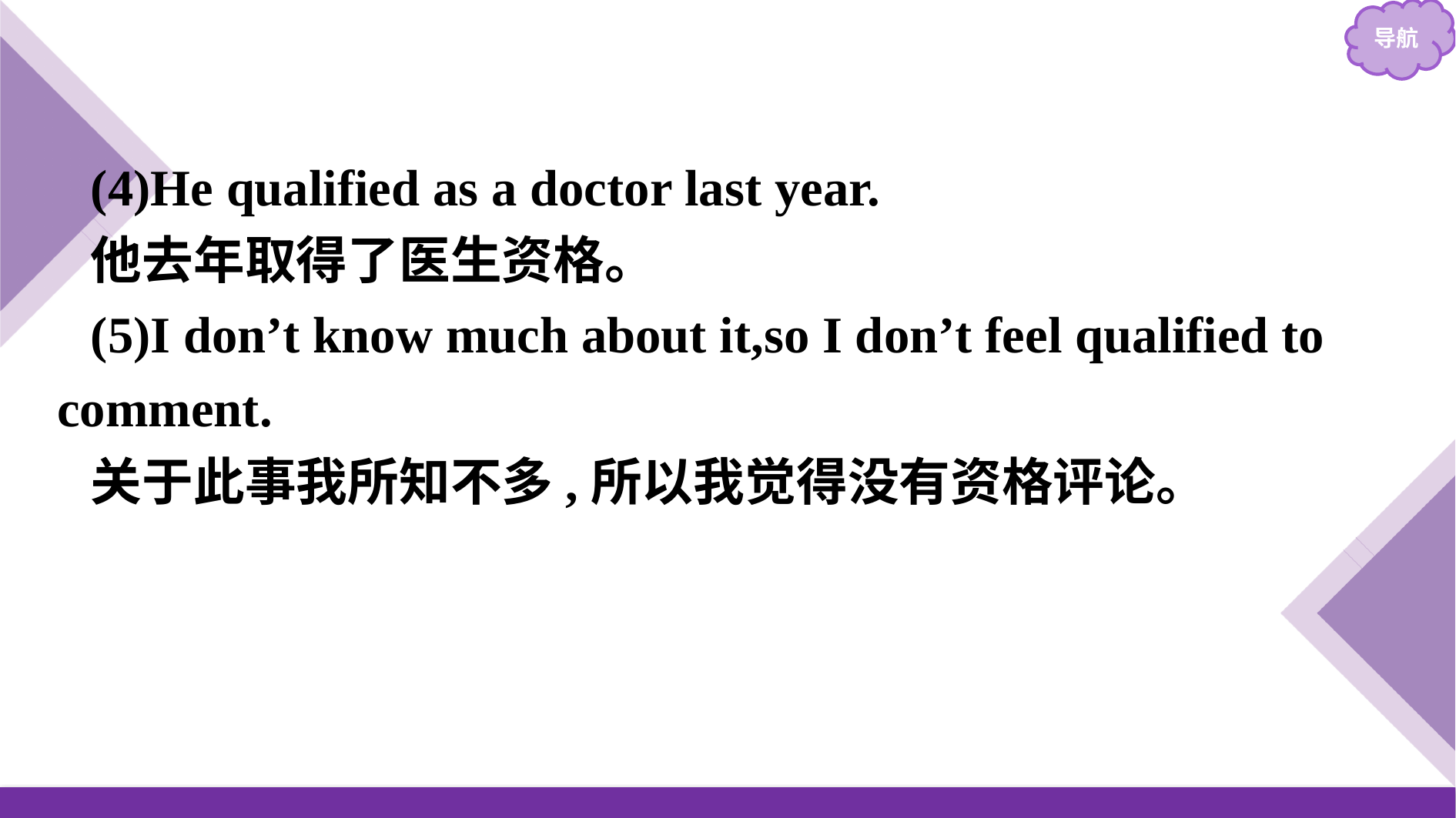

(4)He qualified as a doctor last year.
他去年取得了医生资格。
(5)I don’t know much about it,so I don’t feel qualified to comment.
关于此事我所知不多,所以我觉得没有资格评论。